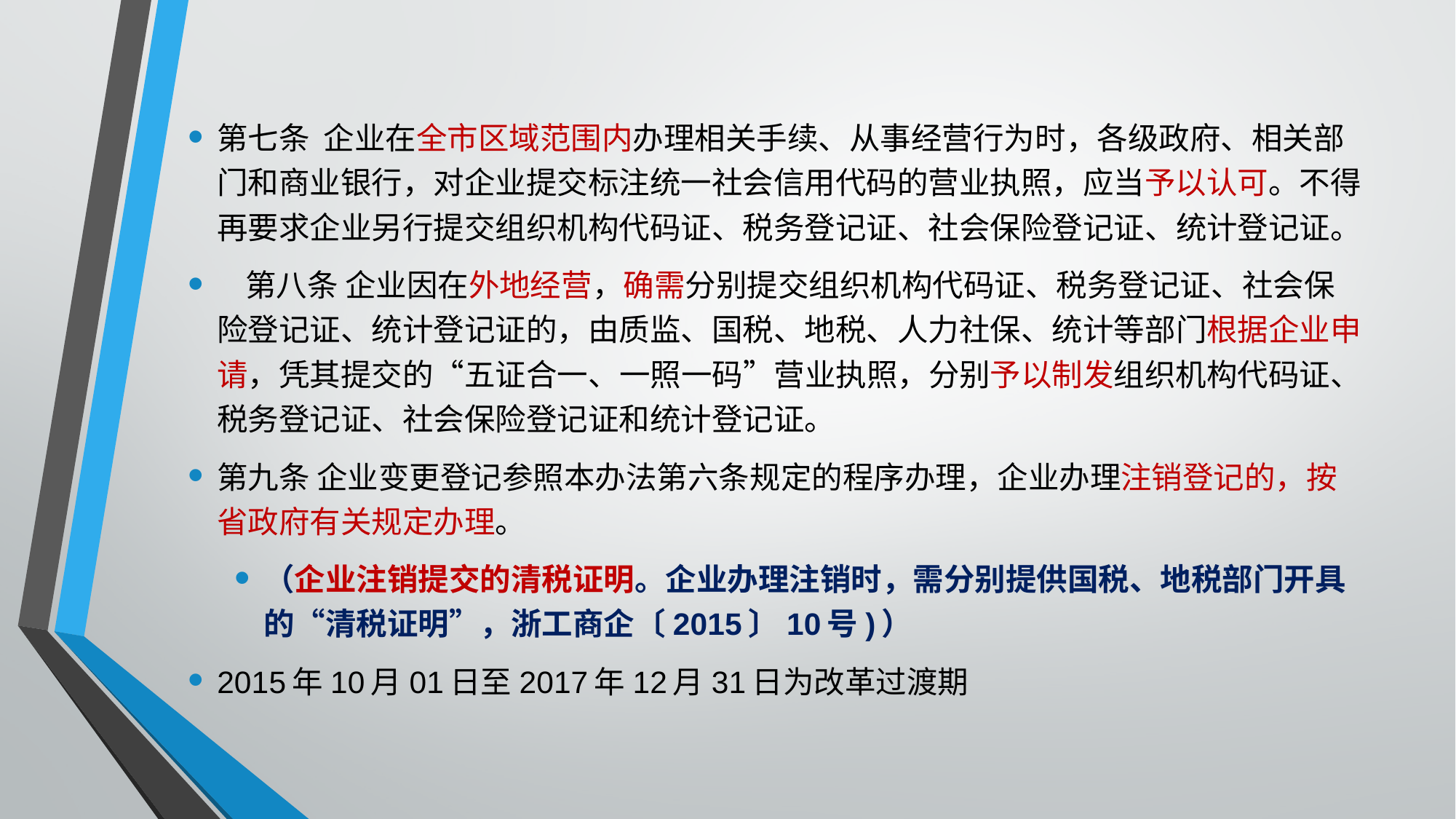

第七条  企业在全市区域范围内办理相关手续、从事经营行为时，各级政府、相关部门和商业银行，对企业提交标注统一社会信用代码的营业执照，应当予以认可。不得再要求企业另行提交组织机构代码证、税务登记证、社会保险登记证、统计登记证。
   第八条 企业因在外地经营，确需分别提交组织机构代码证、税务登记证、社会保险登记证、统计登记证的，由质监、国税、地税、人力社保、统计等部门根据企业申请，凭其提交的“五证合一、一照一码”营业执照，分别予以制发组织机构代码证、税务登记证、社会保险登记证和统计登记证。
第九条 企业变更登记参照本办法第六条规定的程序办理，企业办理注销登记的，按省政府有关规定办理。
（企业注销提交的清税证明。企业办理注销时，需分别提供国税、地税部门开具的“清税证明”，浙工商企〔2015〕10号)）
2015年10月01日至2017年12月31日为改革过渡期